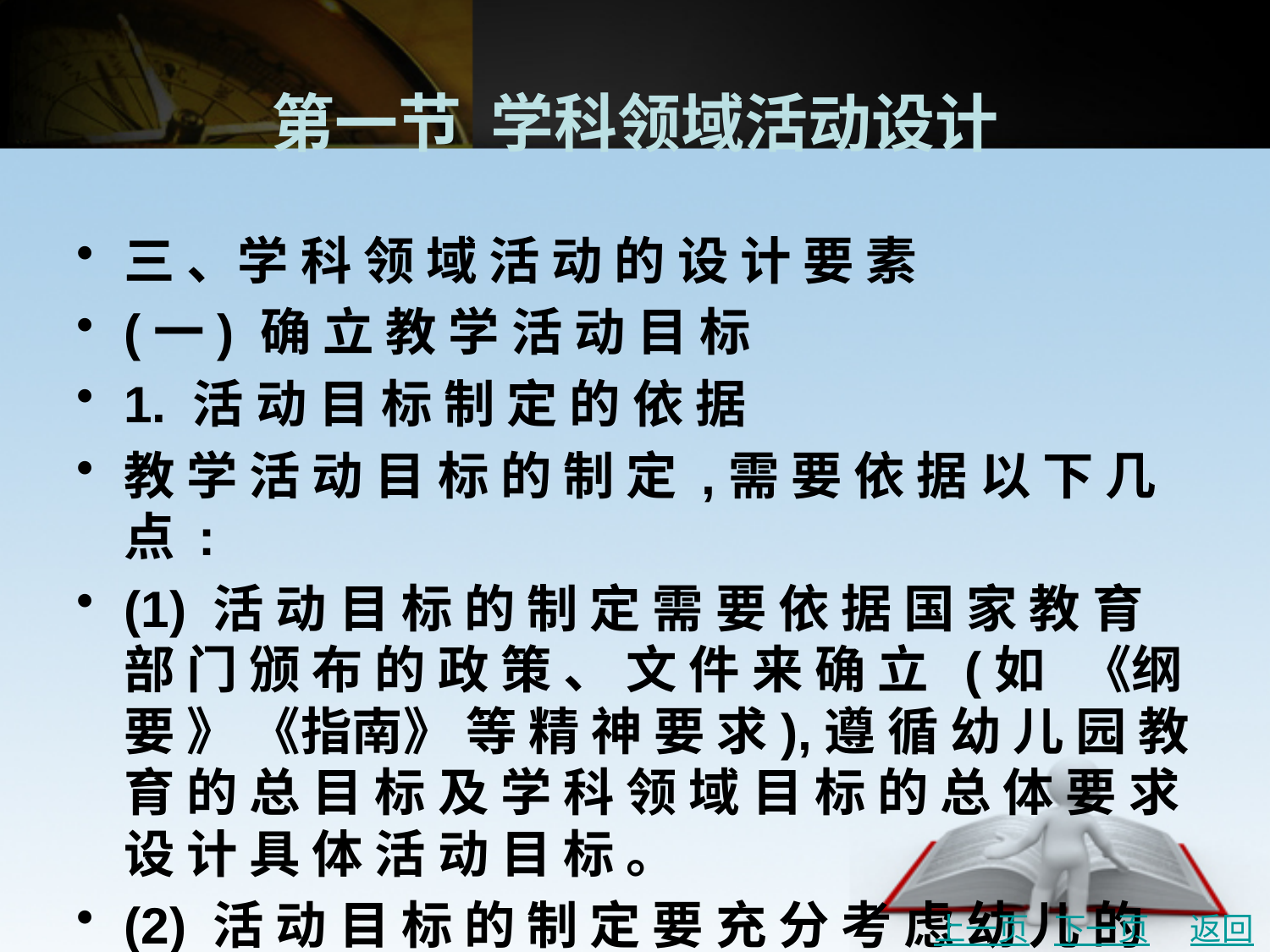

# 第一节  学科领域活动设计
三 、学 科 领 域 活 动 的 设 计 要 素
(一) 确 立 教 学 活 动 目 标
1. 活 动 目 标 制 定 的 依 据
教 学 活 动 目 标 的 制 定 ,需 要 依 据 以 下 几 点 :
(1) 活 动 目 标 的 制 定 需 要 依 据 国 家 教 育 部 门 颁 布 的 政 策 、 文 件 来 确 立  (如   《纲 要 》 《指南》 等 精 神 要 求),遵 循 幼 儿 园 教 育 的 总 目 标 及 学 科 领 域 目 标 的 总 体 要 求 设 计 具 体 活 动 目 标 。
(2) 活 动 目 标 的 制 定 要 充 分 考 虑 幼 儿 的 发 展 规 律 ,适 应 幼 儿 的 年 龄 阶 段 及  “最 近 发 展 区 间” 的 要 求 ,以 促 进 幼 儿 发 展 。

上一页
下一页
返回